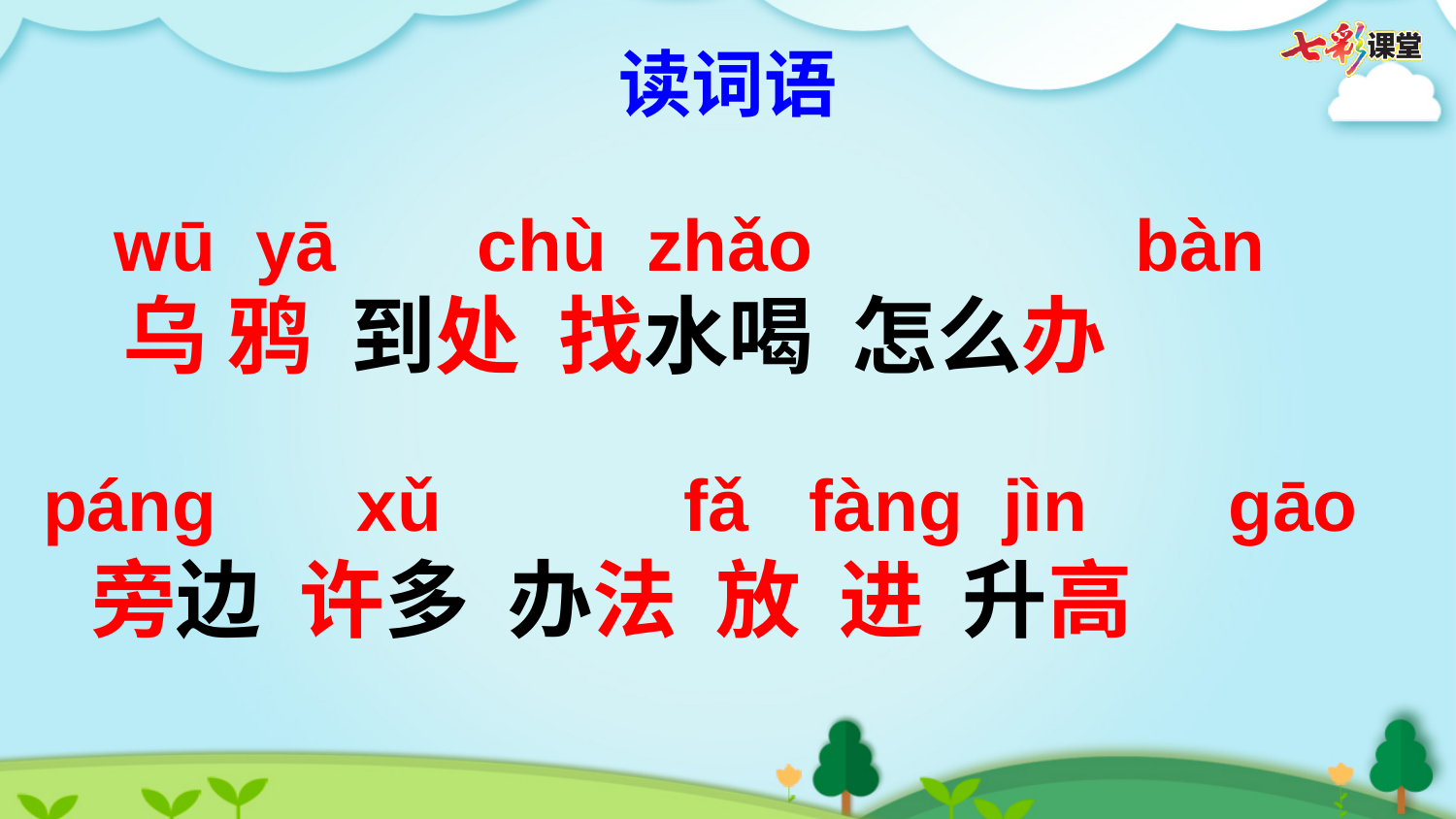

读词语
wū  yā       chù  zhǎo                bàn
乌 鸦  到处  找水喝  怎么办
páng       xǔ            fǎ   fàng  jìn       gāo
旁边  许多  办法  放  进  升高